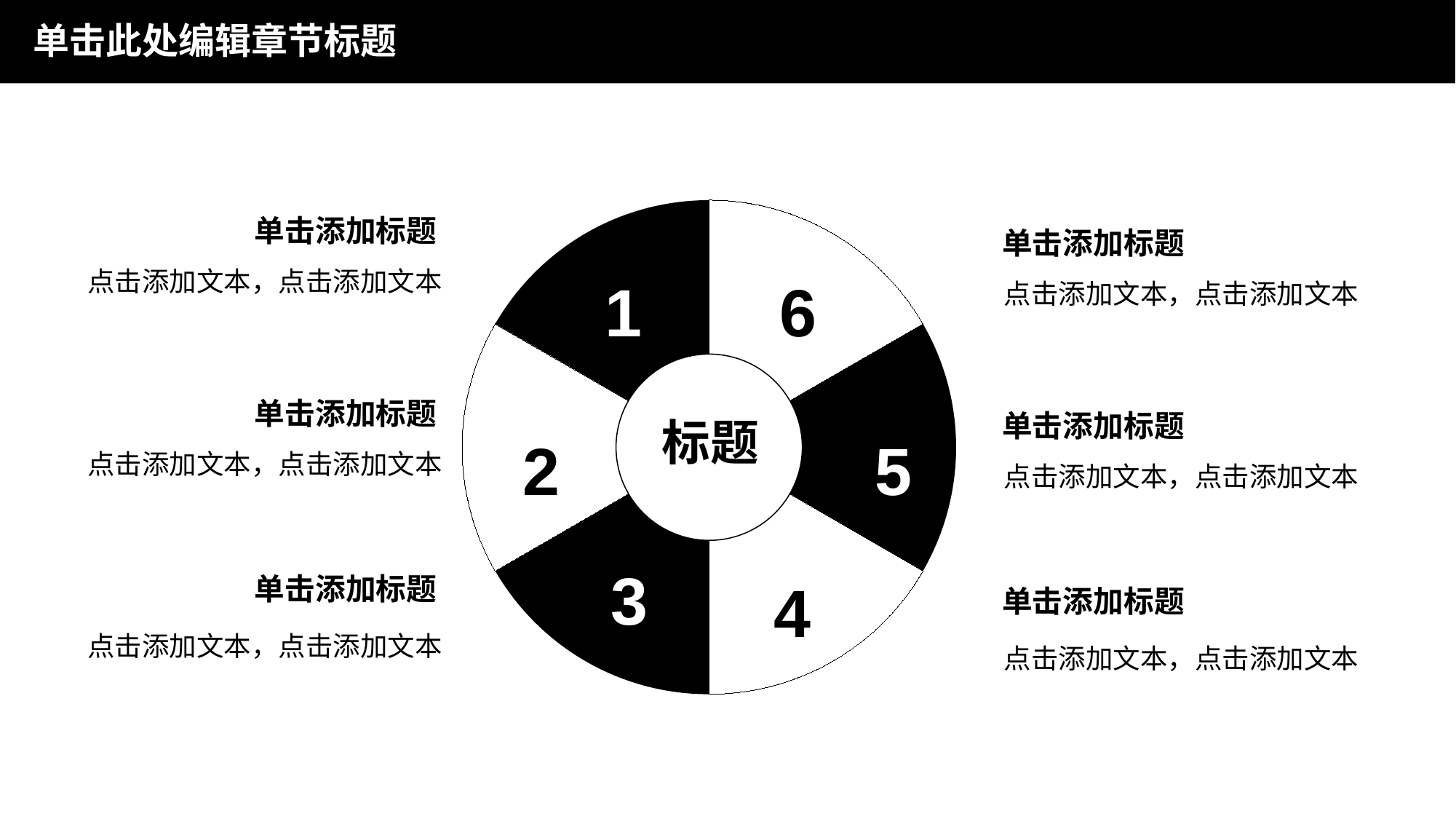

单击此处编辑章节标题

1
6

标题
2
5

3
4
单击添加标题
点击添加文本，点击添加文本
单击添加标题
点击添加文本，点击添加文本
单击添加标题
点击添加文本，点击添加文本
单击添加标题
点击添加文本，点击添加文本
单击添加标题
点击添加文本，点击添加文本
单击添加标题
点击添加文本，点击添加文本